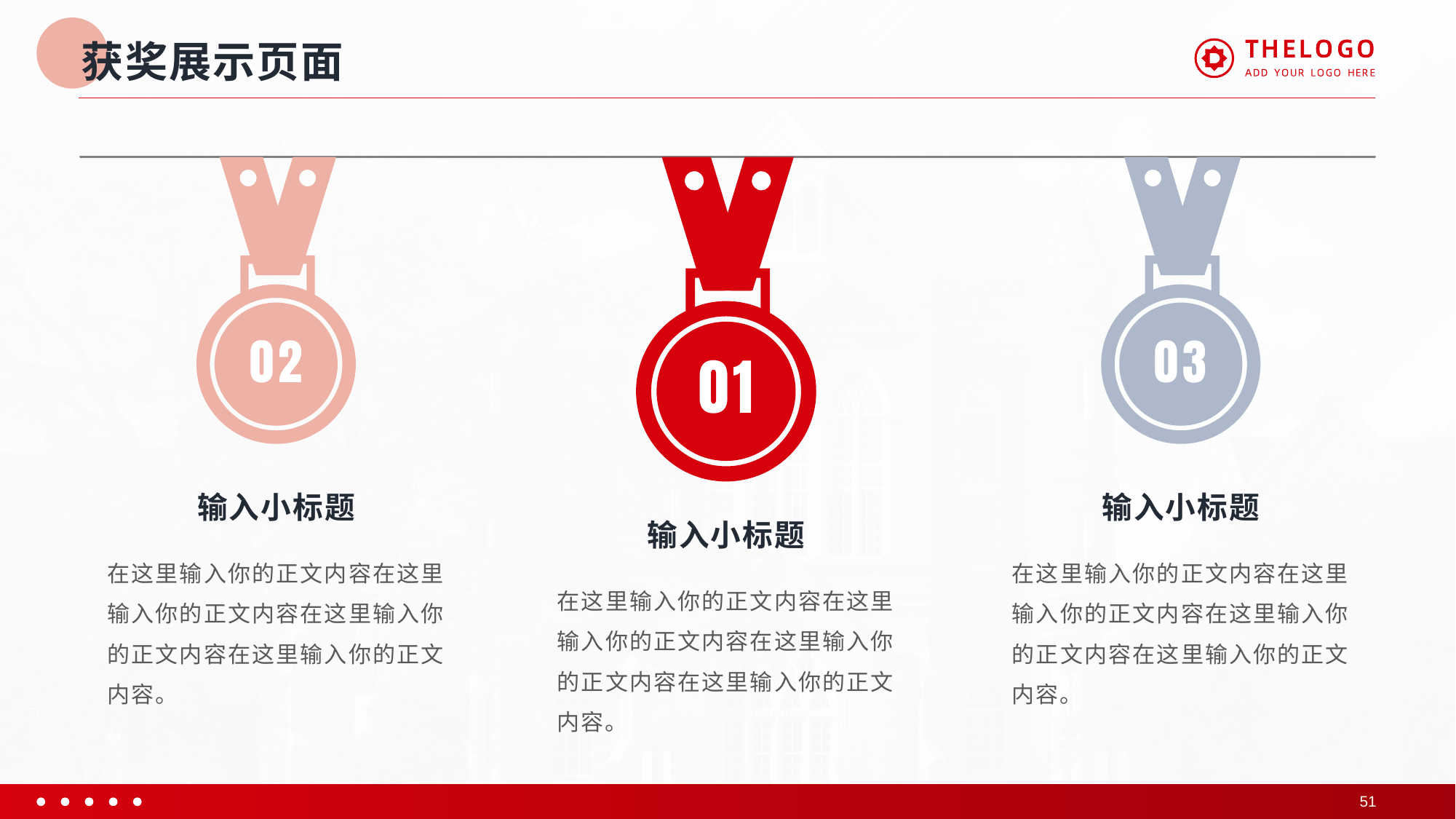

# 获奖展示页面

02

01

03
输入小标题
在这里输入你的正文内容在这里输入你的正文内容在这里输入你的正文内容在这里输入你的正文内容。
输入小标题
在这里输入你的正文内容在这里输入你的正文内容在这里输入你的正文内容在这里输入你的正文内容。
输入小标题
在这里输入你的正文内容在这里输入你的正文内容在这里输入你的正文内容在这里输入你的正文内容。
51